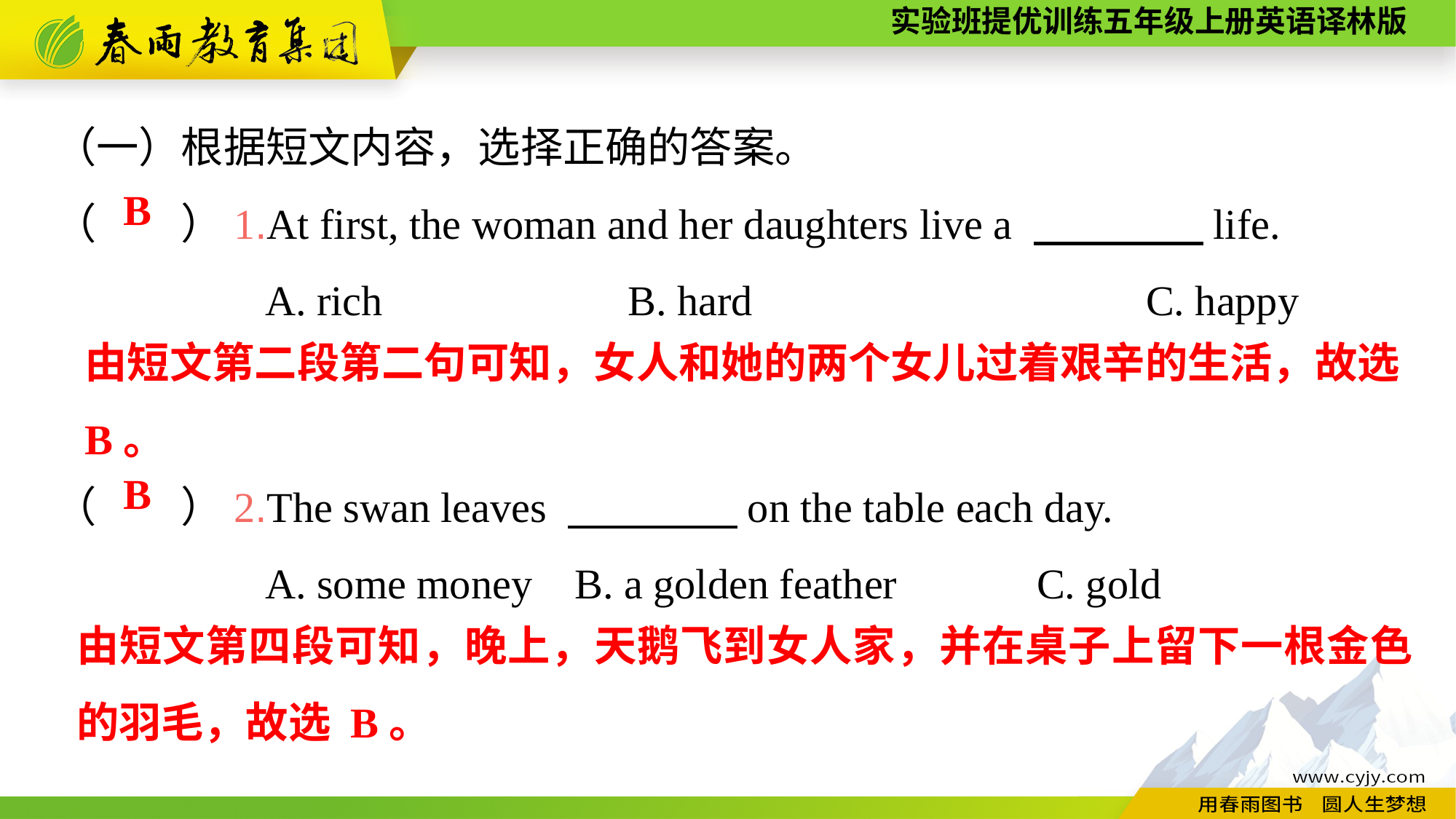

（一）根据短文内容，选择正确的答案。
（　　）1.At first, the woman and her daughters live a 　　　　life.
                    A. rich	             B. hard				C. happy

（　　）2.The swan leaves 　　　　on the table each day.
                    A. some money    B. a golden feather		C. gold
B
由短文第二段第二句可知，女人和她的两个女儿过着艰辛的生活，故选B。
B
由短文第四段可知，晚上，天鹅飞到女人家，并在桌子上留下一根金色的羽毛，故选 B。